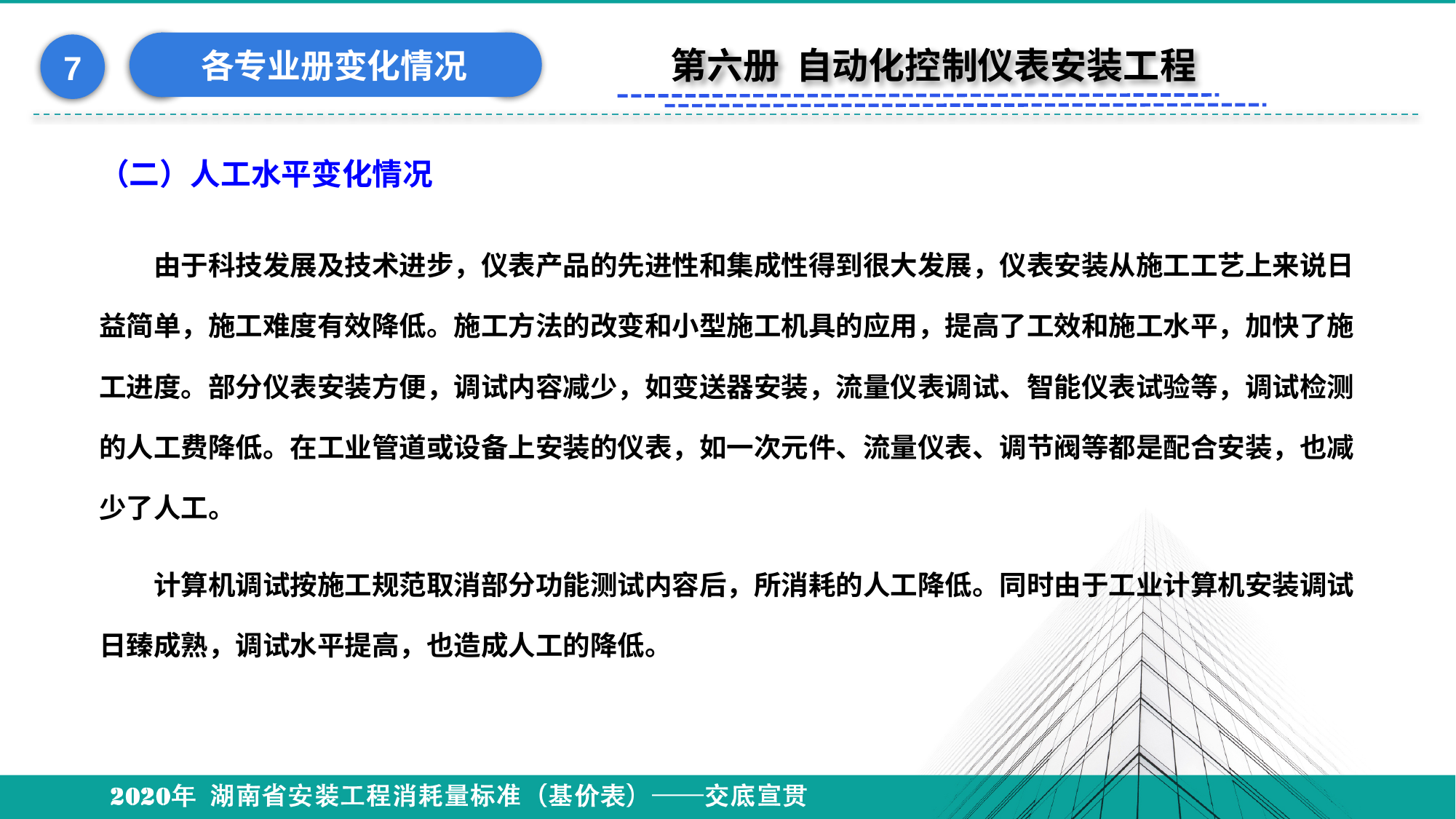

各专业册变化情况

7
第六册  自动化控制仪表安装工程
（二）人工水平变化情况

由于科技发展及技术进步，仪表产品的先进性和集成性得到很大发展，仪表安装从施工工艺上来说日益简单，施工难度有效降低。施工方法的改变和小型施工机具的应用，提高了工效和施工水平，加快了施工进度。部分仪表安装方便，调试内容减少，如变送器安装，流量仪表调试、智能仪表试验等，调试检测的人工费降低。在工业管道或设备上安装的仪表，如一次元件、流量仪表、调节阀等都是配合安装，也减少了人工。

计算机调试按施工规范取消部分功能测试内容后，所消耗的人工降低。同时由于工业计算机安装调试日臻成熟，调试水平提高，也造成人工的降低。